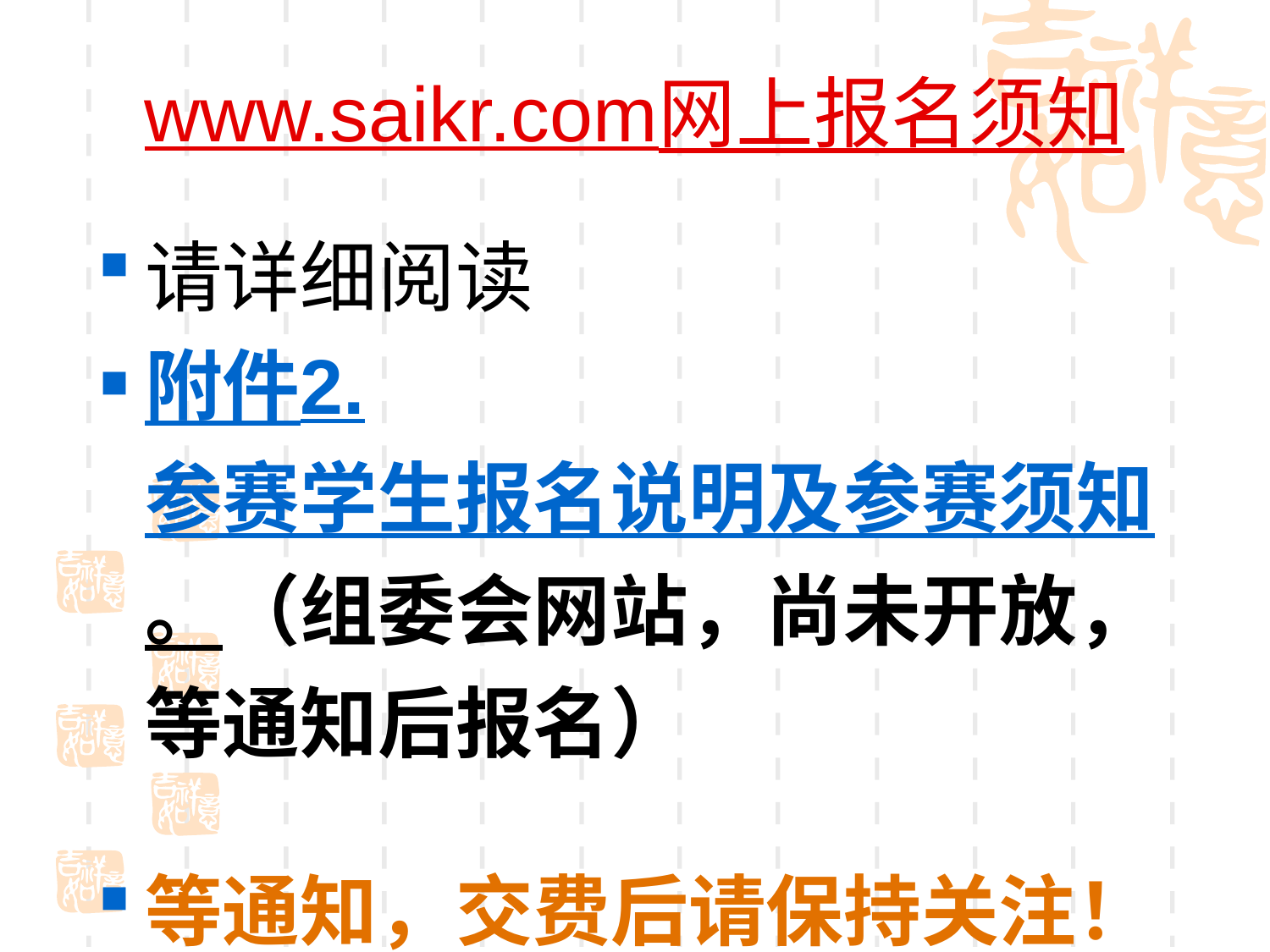

# www.saikr.com网上报名须知
请详细阅读
附件2.参赛学生报名说明及参赛须知。（组委会网站，尚未开放，等通知后报名）

等通知，交费后请保持关注！